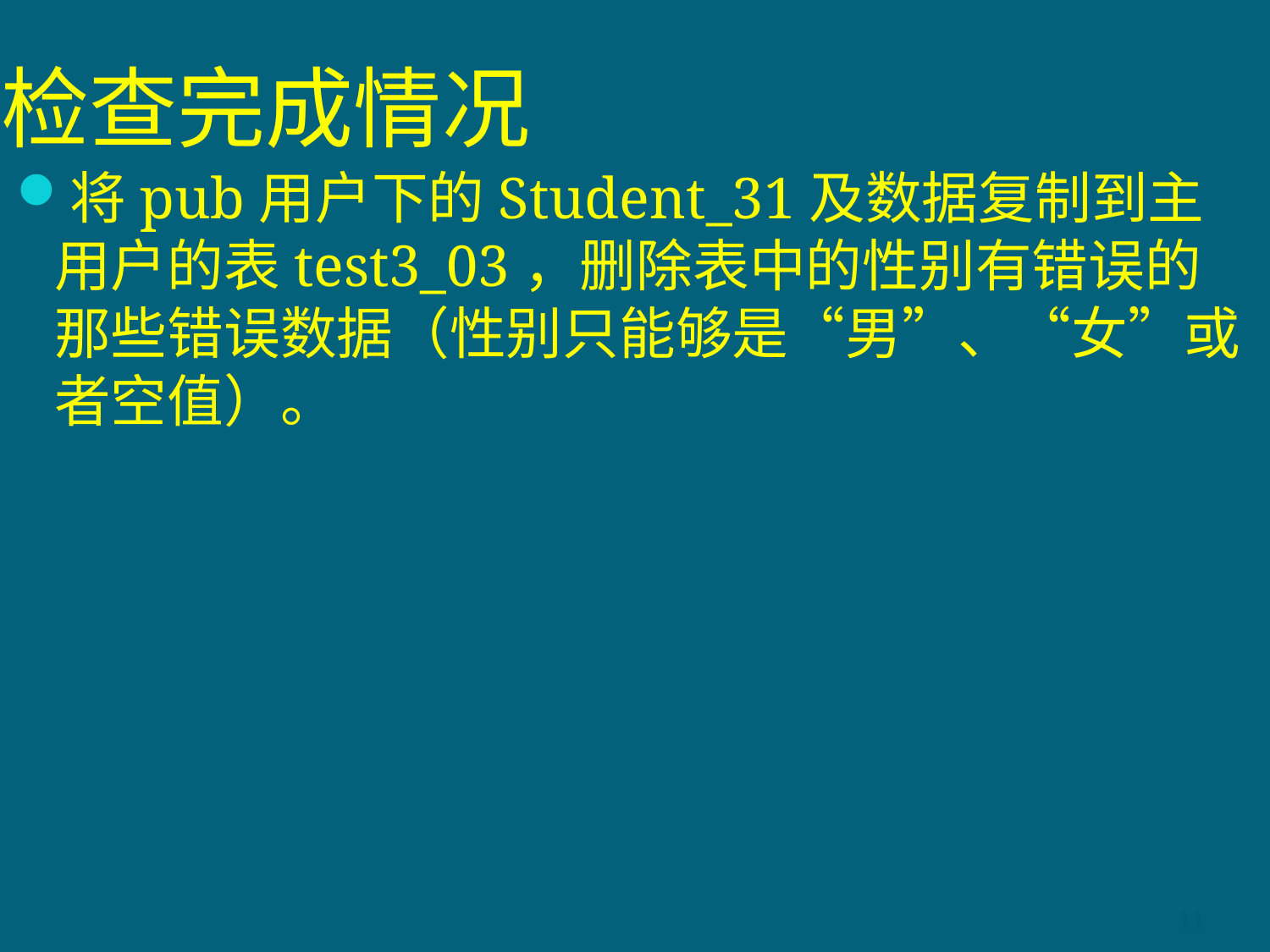

# 检查完成情况
将pub用户下的Student_31及数据复制到主用户的表test3_03，删除表中的性别有错误的那些错误数据（性别只能够是“男”、“女”或者空值）。
11